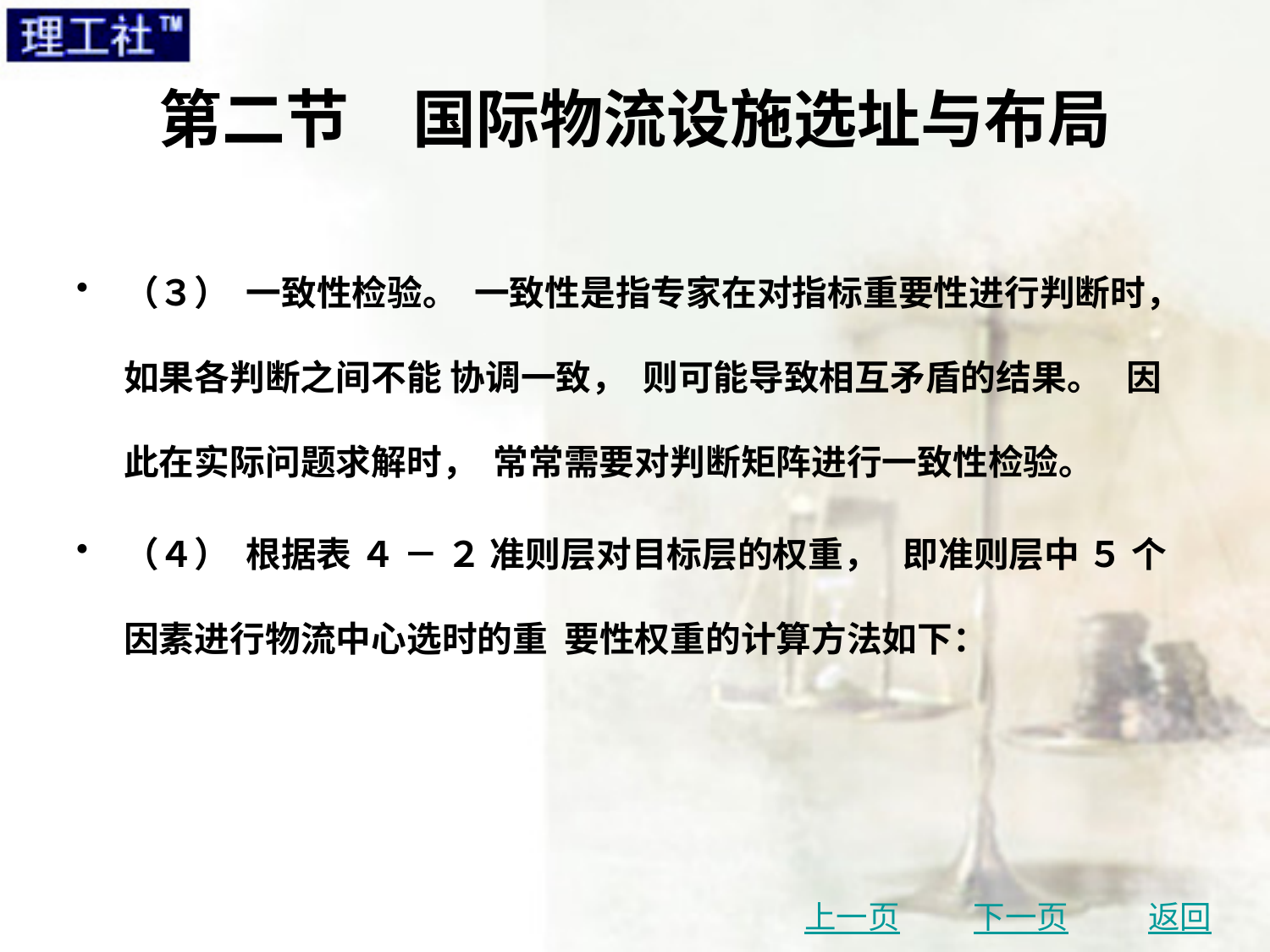

# 第二节　国际物流设施选址与布局
（３）  一致性检验。  一致性是指专家在对指标重要性进行判断时，  如果各判断之间不能 协调一致，  则可能导致相互矛盾的结果。   因此在实际问题求解时，  常常需要对判断矩阵进行一致性检验。
（４）  根据表 ４ － ２ 准则层对目标层的权重，   即准则层中 ５ 个因素进行物流中心选时的重  要性权重的计算方法如下：

上一页
下一页
返回